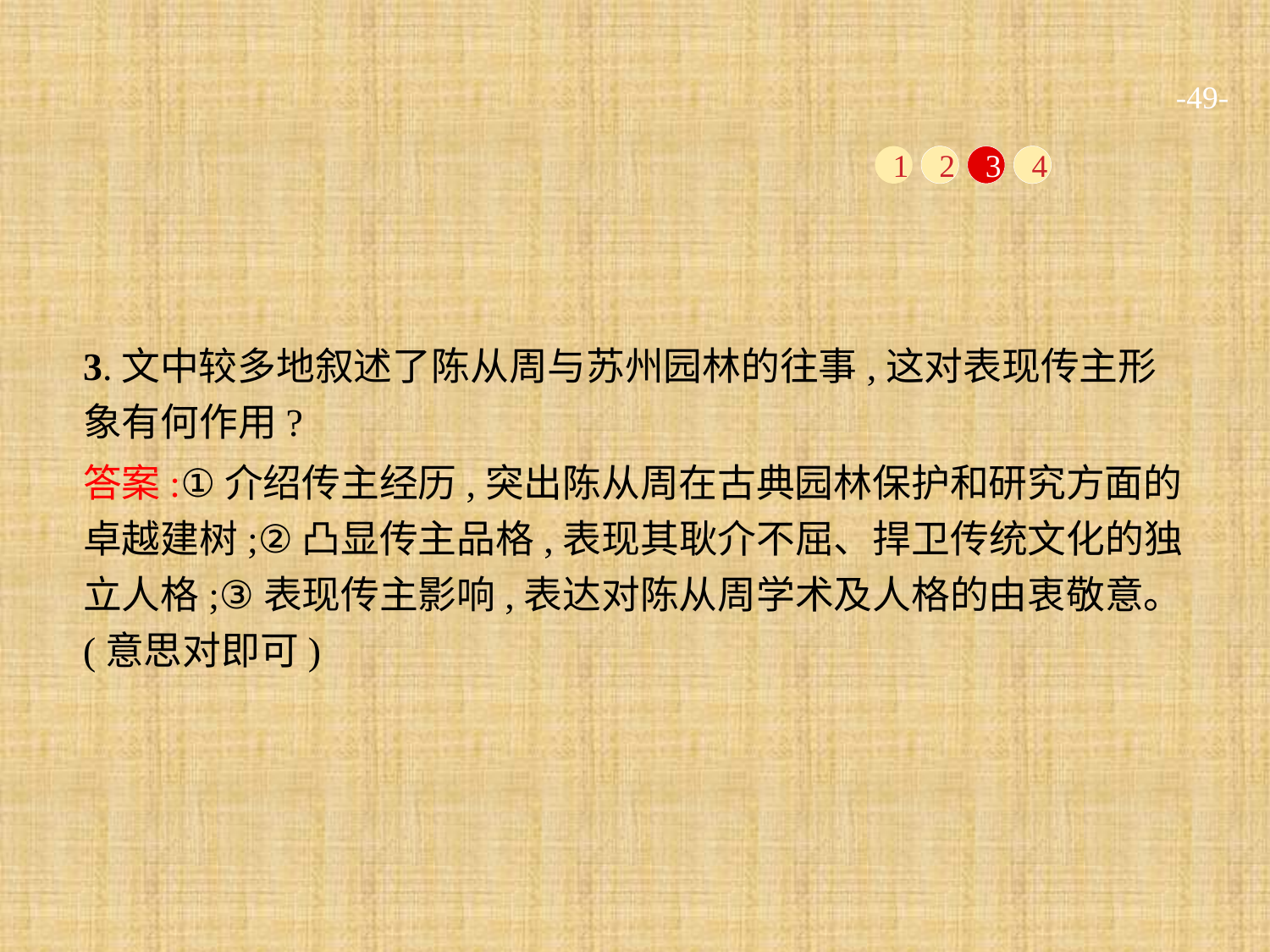

-49-
1
2
3
4
3.文中较多地叙述了陈从周与苏州园林的往事,这对表现传主形象有何作用?
答案:①介绍传主经历,突出陈从周在古典园林保护和研究方面的卓越建树;②凸显传主品格,表现其耿介不屈、捍卫传统文化的独立人格;③表现传主影响,表达对陈从周学术及人格的由衷敬意。(意思对即可)